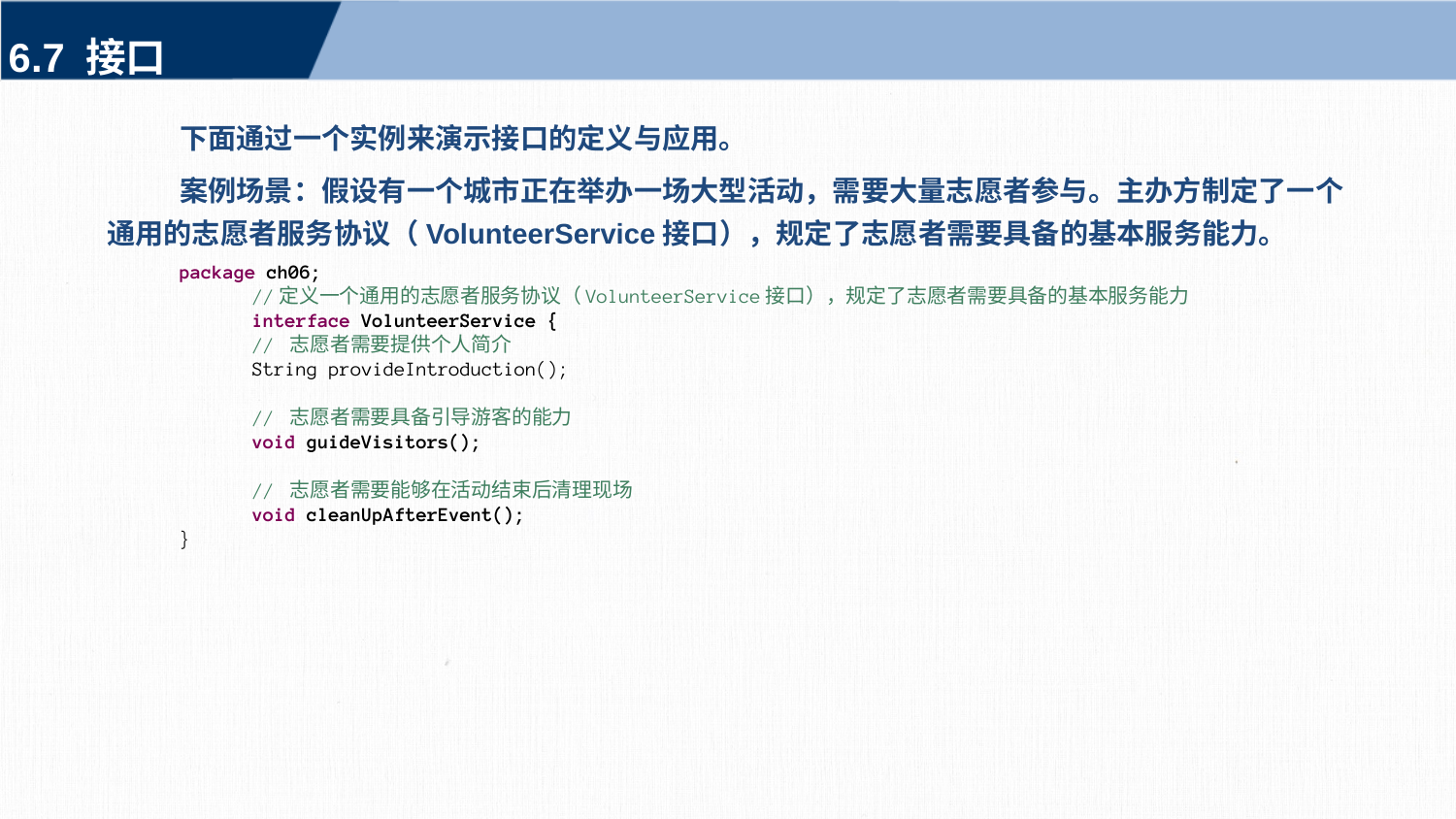

6.7 接口

下面通过一个实例来演示接口的定义与应用。
案例场景：假设有一个城市正在举办一场大型活动，需要大量志愿者参与。主办方制定了一个通用的志愿者服务协议（VolunteerService接口），规定了志愿者需要具备的基本服务能力。
package ch06;
//定义一个通用的志愿者服务协议（VolunteerService接口），规定了志愿者需要具备的基本服务能力
interface VolunteerService {
// 志愿者需要提供个人简介
String provideIntroduction();

// 志愿者需要具备引导游客的能力
void guideVisitors();

// 志愿者需要能够在活动结束后清理现场
void cleanUpAfterEvent();
}